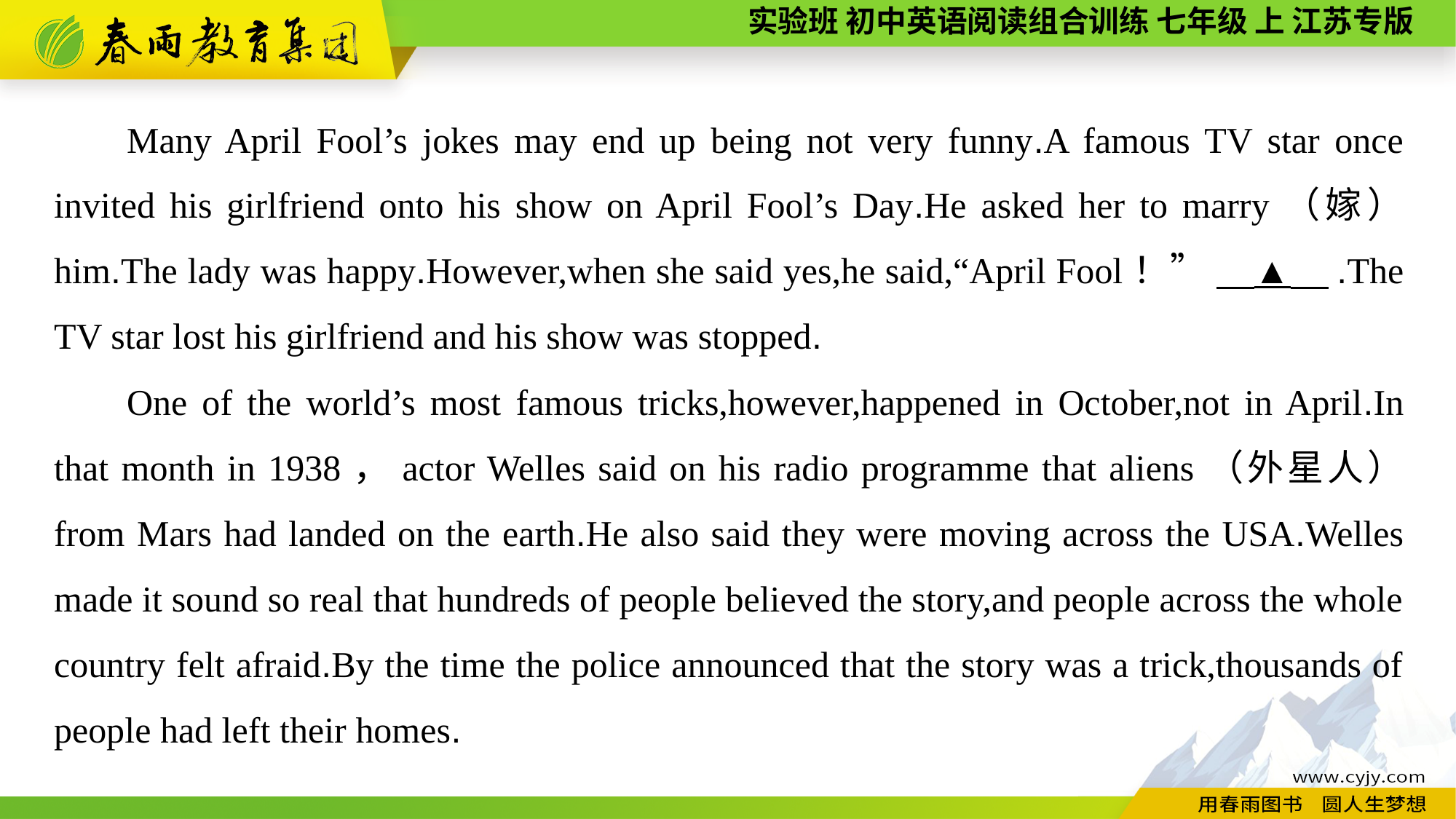

Many April Fool’s jokes may end up being not very funny.A famous TV star once invited his girlfriend onto his show on April Fool’s Day.He asked her to marry（嫁） him.The lady was happy.However,when she said yes,he said,“April Fool！” 　▲　.The TV star lost his girlfriend and his show was stopped.
One of the world’s most famous tricks,however,happened in October,not in April.In that month in 1938，actor Welles said on his radio programme that aliens（外星人） from Mars had landed on the earth.He also said they were moving across the USA.Welles made it sound so real that hundreds of people believed the story,and people across the whole country felt afraid.By the time the police announced that the story was a trick,thousands of people had left their homes.